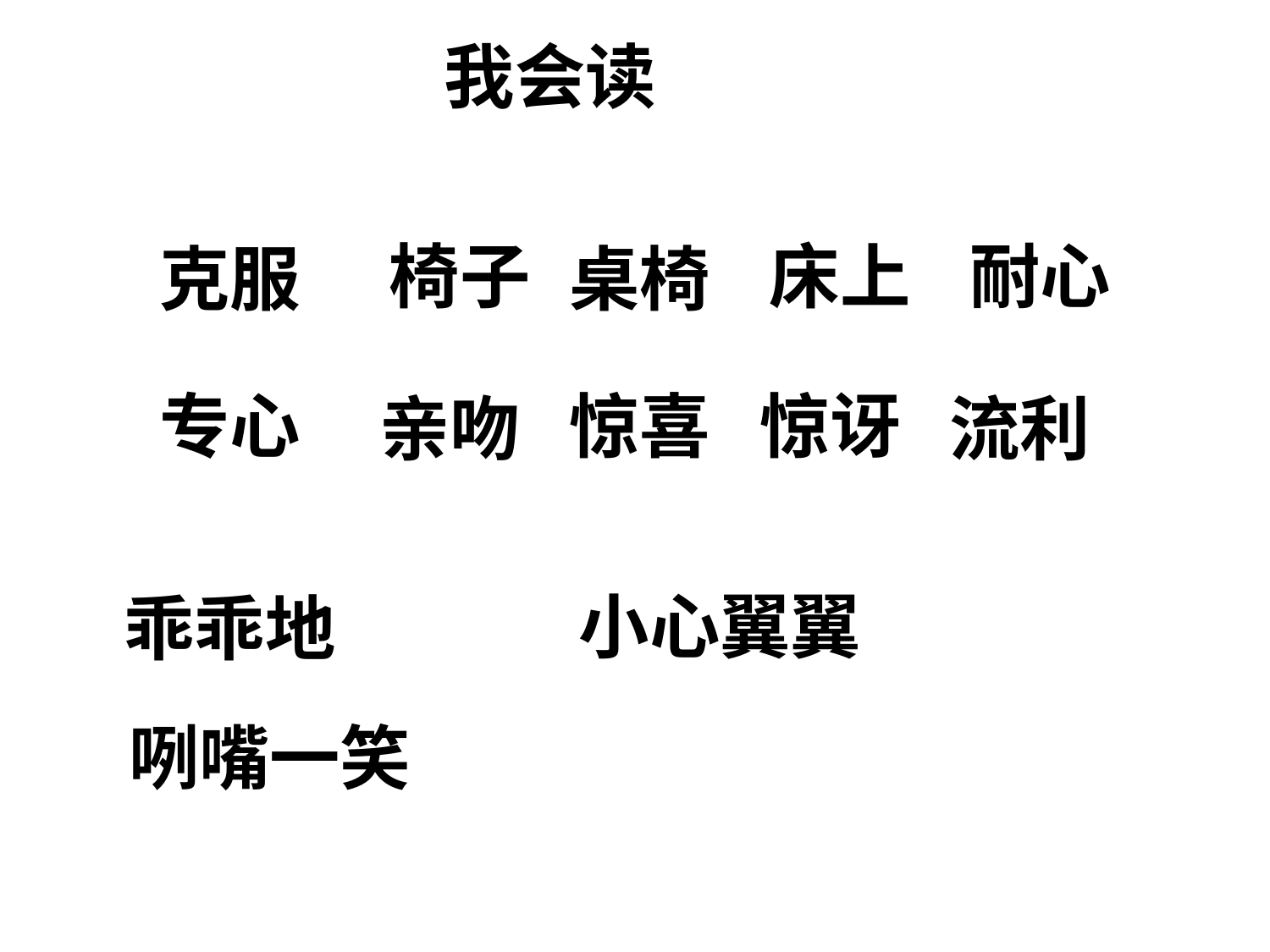

我会读
椅子
床上
耐心
克服
桌椅
专心
惊喜
惊讶
亲吻
流利
小心翼翼
乖乖地
咧嘴一笑